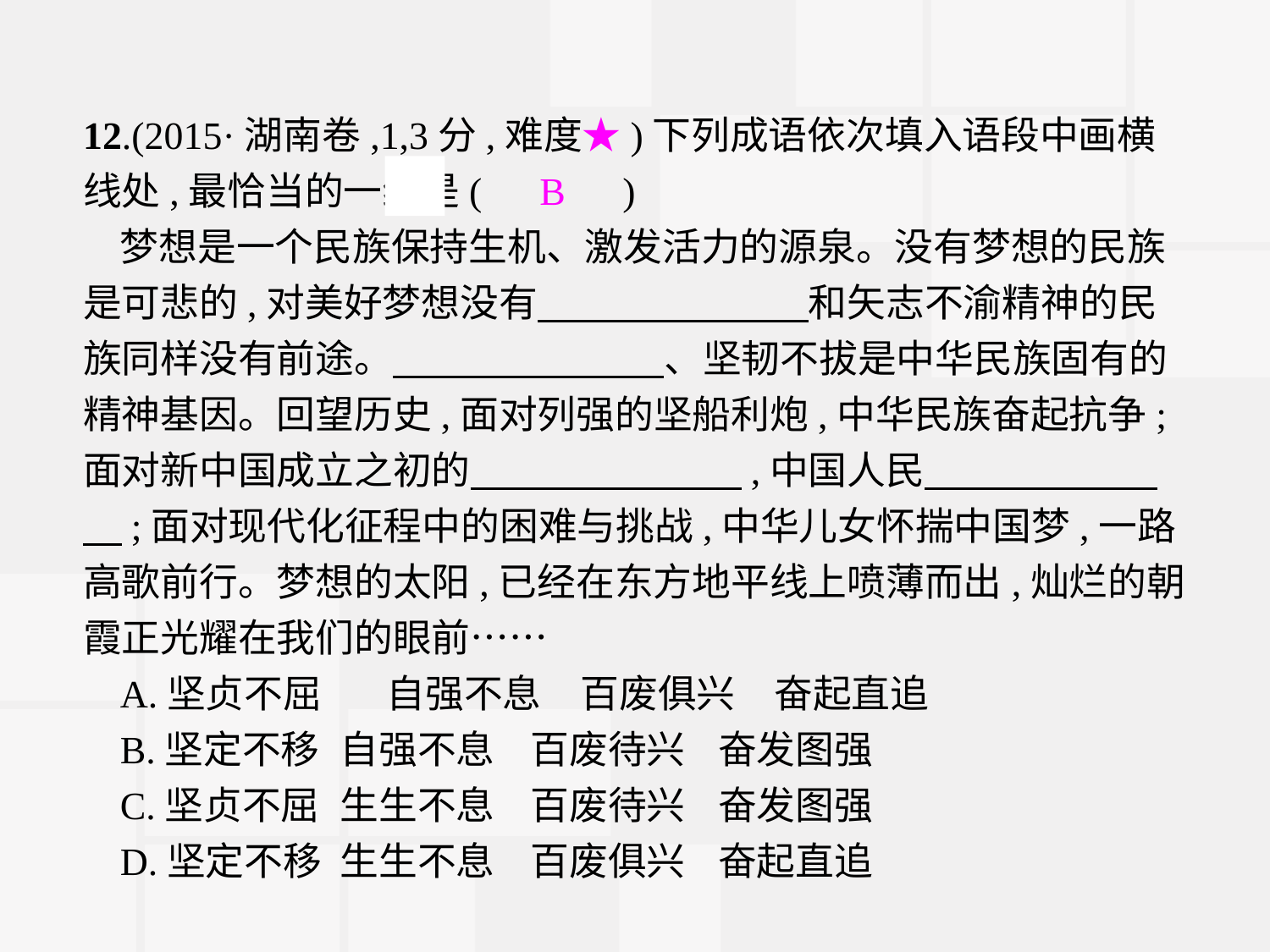

12.(2015·湖南卷,1,3分,难度★)下列成语依次填入语段中画横线处,最恰当的一组是(　B　)
梦想是一个民族保持生机、激发活力的源泉。没有梦想的民族是可悲的,对美好梦想没有　　　　　　　和矢志不渝精神的民族同样没有前途。　　　　　　　、坚韧不拔是中华民族固有的精神基因。回望历史,面对列强的坚船利炮,中华民族奋起抗争;面对新中国成立之初的　　　　　　　,中国人民　　　　　　　;面对现代化征程中的困难与挑战,中华儿女怀揣中国梦,一路高歌前行。梦想的太阳,已经在东方地平线上喷薄而出,灿烂的朝霞正光耀在我们的眼前……
A.坚贞不屈　   自强不息　百废俱兴　奋起直追
B.坚定不移	自强不息	百废待兴	奋发图强
C.坚贞不屈	生生不息	百废待兴	奋发图强
D.坚定不移	生生不息	百废俱兴	奋起直追